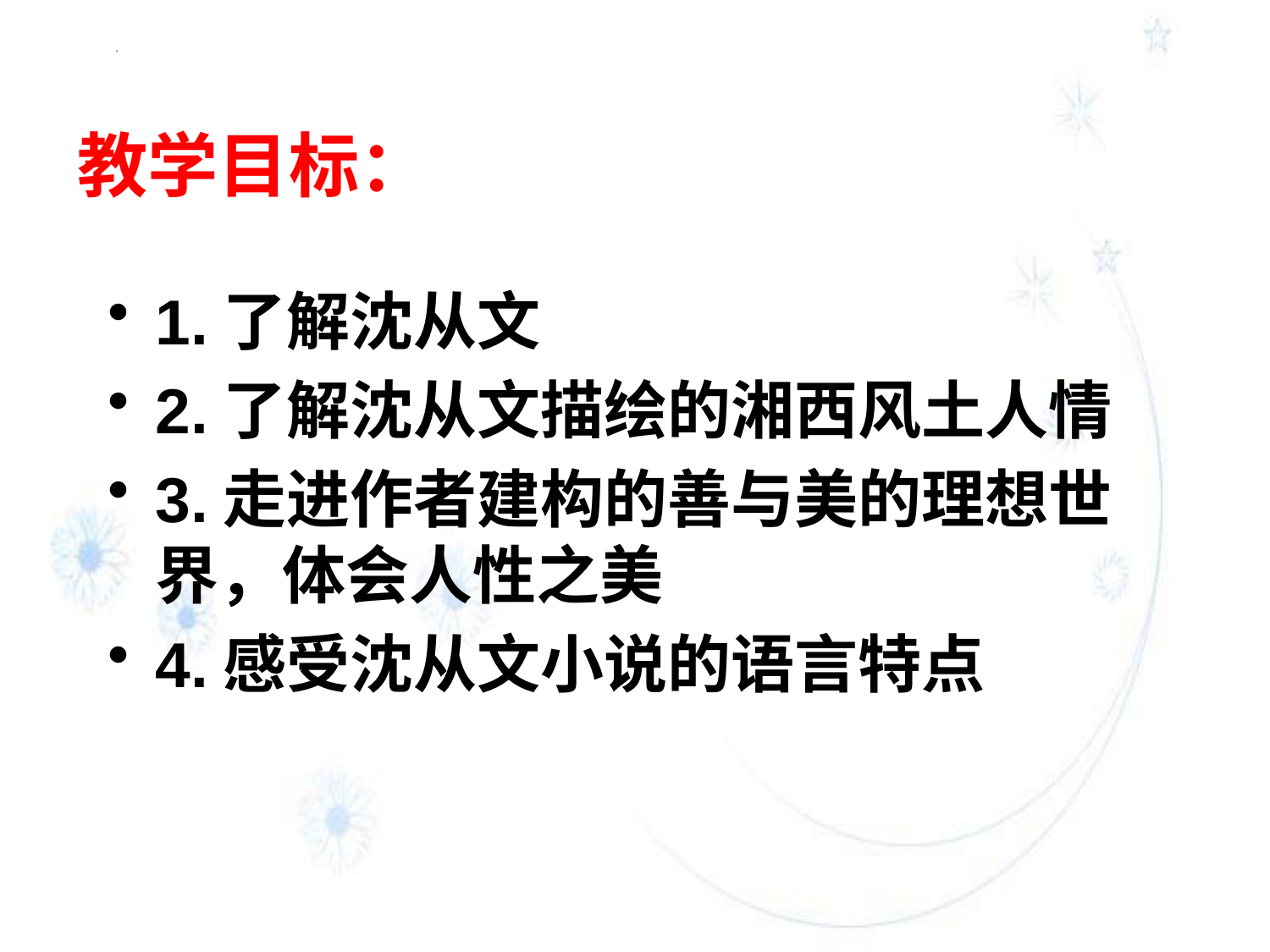

# 教学目标：
1.了解沈从文
2.了解沈从文描绘的湘西风土人情
3.走进作者建构的善与美的理想世界，体会人性之美
4.感受沈从文小说的语言特点